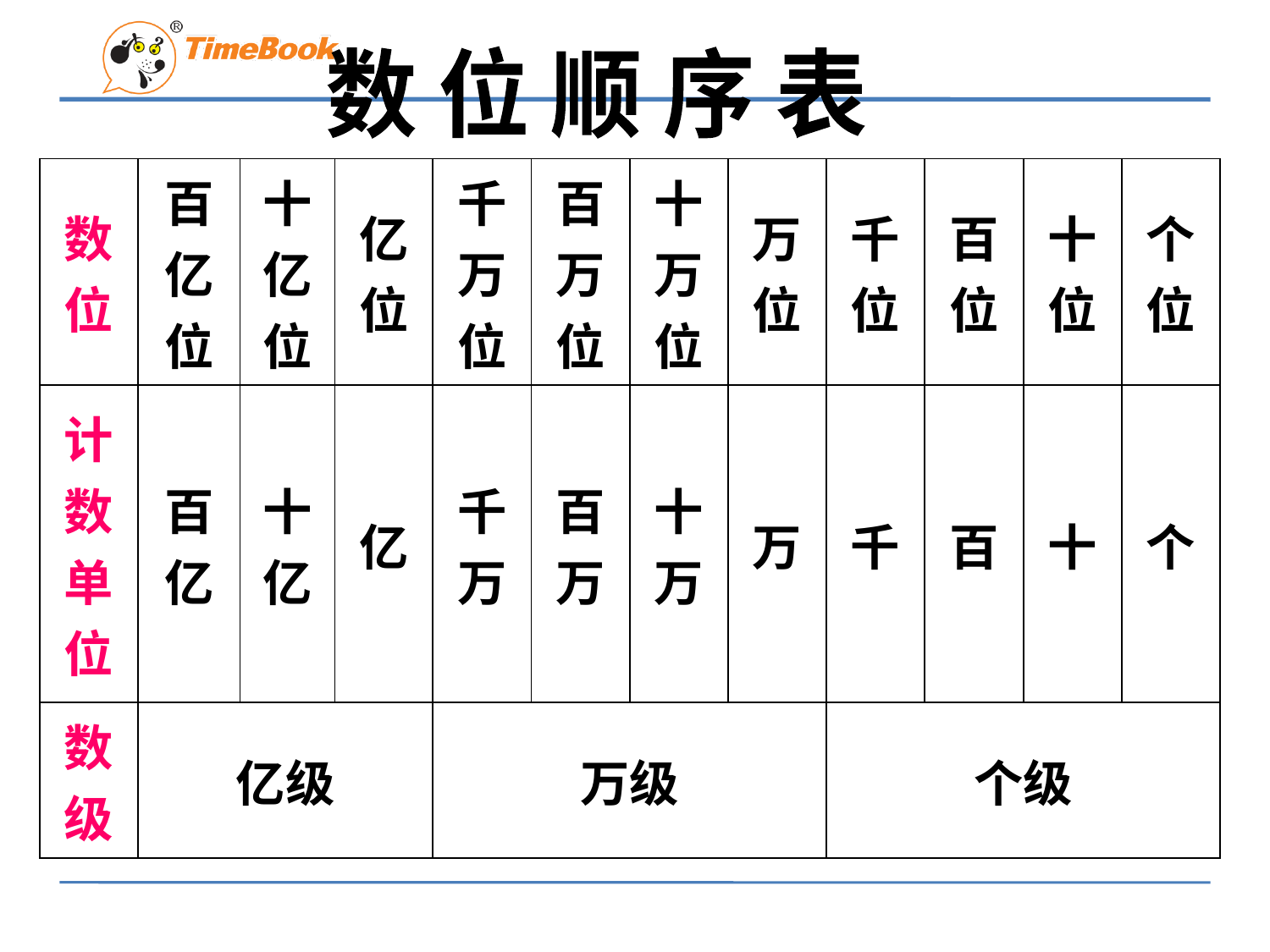

数 位 顺 序 表
| 数位 | 百亿位 | 十亿位 | 亿位 | 千万位 | 百万位 | 十万位 | 万位 | 千位 | 百位 | 十位 | 个位 |
| --- | --- | --- | --- | --- | --- | --- | --- | --- | --- | --- | --- |
| 计数单位 | 百亿 | 十亿 | 亿 | 千万 | 百万 | 十万 | 万 | 千 | 百 | 十 | 个 |
| 数级 | 亿级 |  |  | 万级 |  |  |  | 个级 |  |  |  |